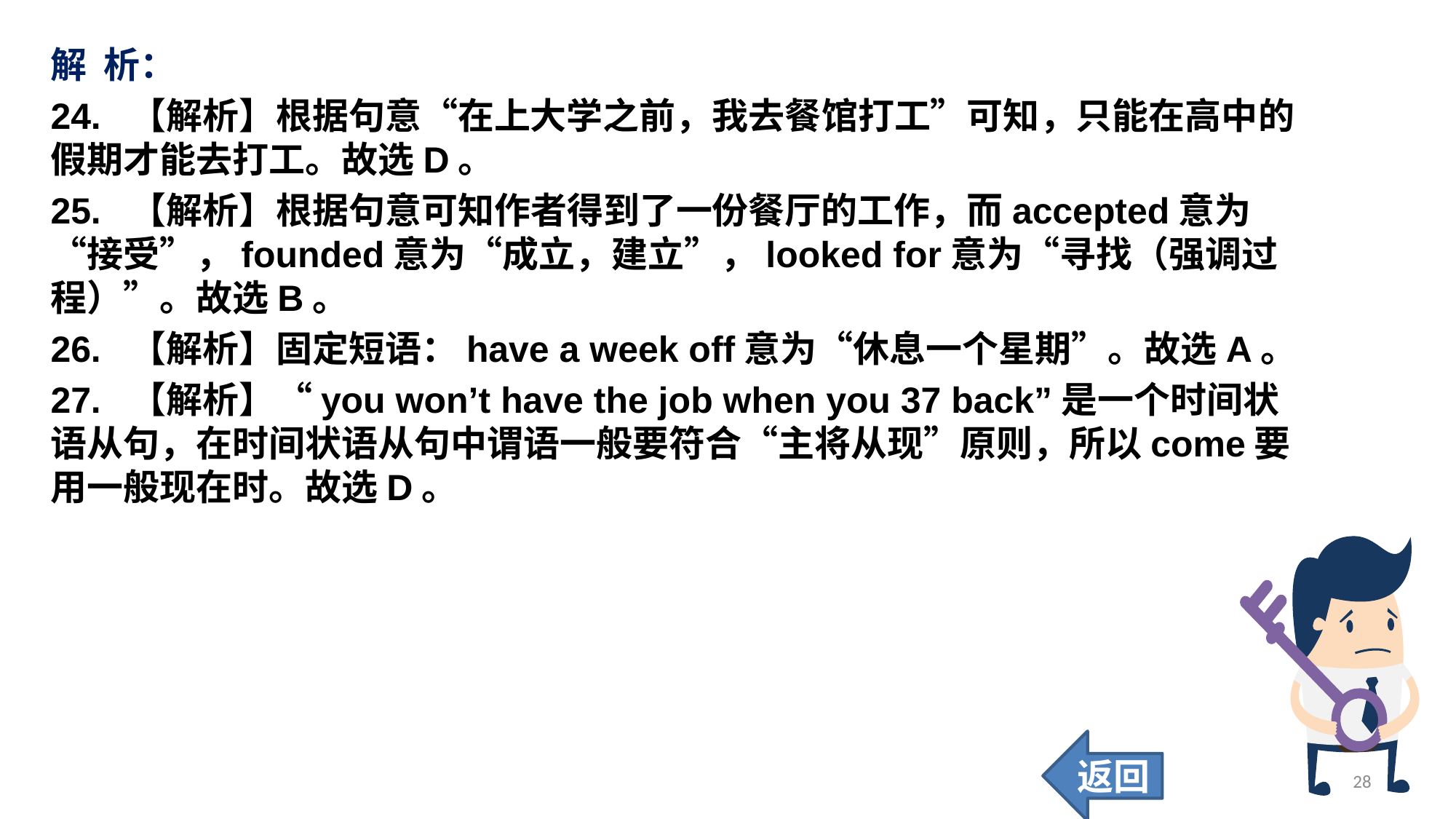

解  析：
24.  【解析】根据句意“在上大学之前，我去餐馆打工”可知，只能在高中的假期才能去打工。故选D。
25.  【解析】根据句意可知作者得到了一份餐厅的工作，而accepted意为“接受”，founded意为“成立，建立”，looked for意为“寻找（强调过程）”。故选B。
26.  【解析】固定短语：have a week off意为“休息一个星期”。故选A。
27.  【解析】“you won’t have the job when you 37 back”是一个时间状语从句，在时间状语从句中谓语一般要符合“主将从现”原则，所以come要用一般现在时。故选D。

返回
28